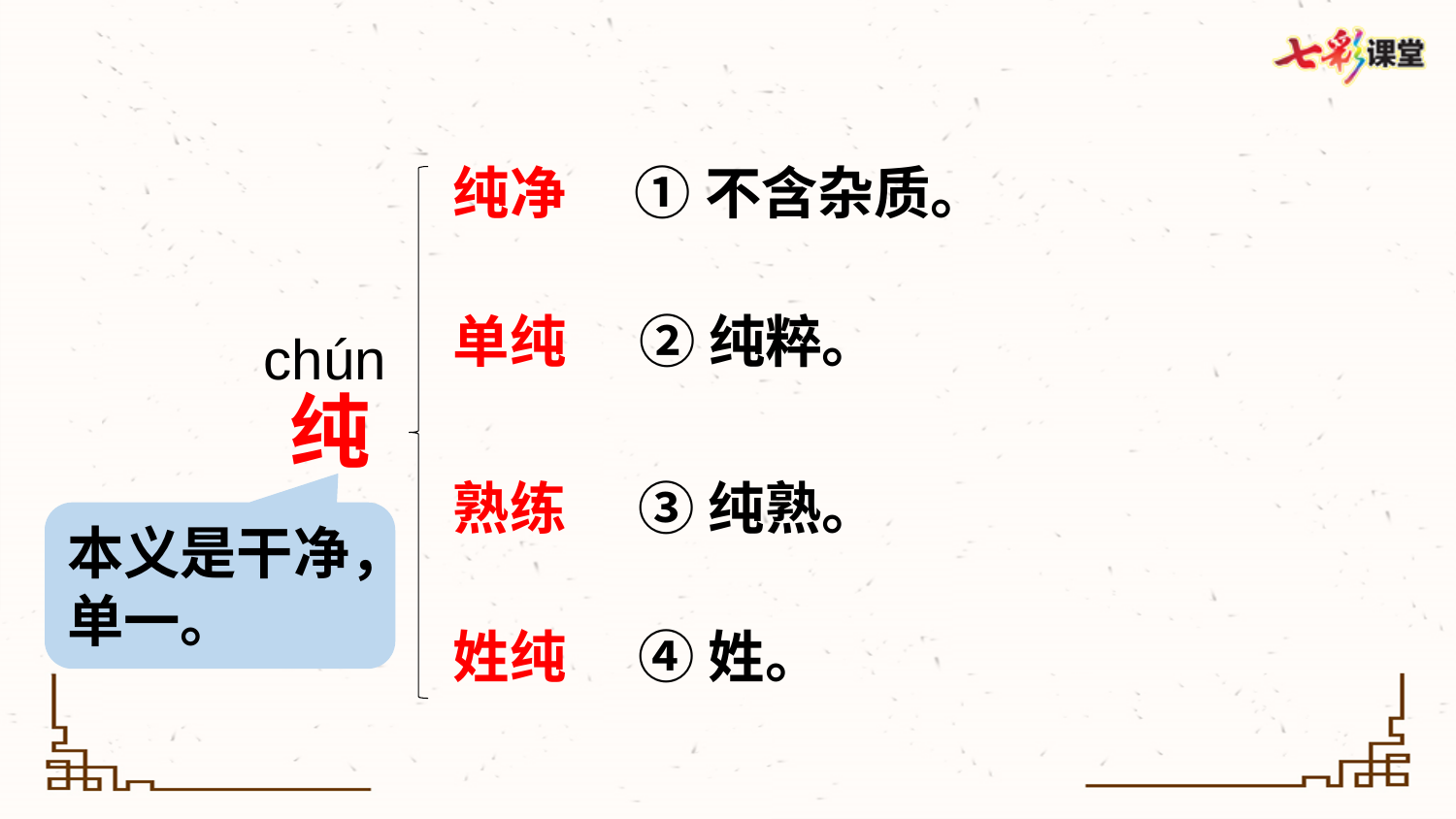

纯净
①不含杂质。

单纯
②纯粹。
chún
纯
熟练
③纯熟。
本义是干净，单一。
姓纯
④姓。